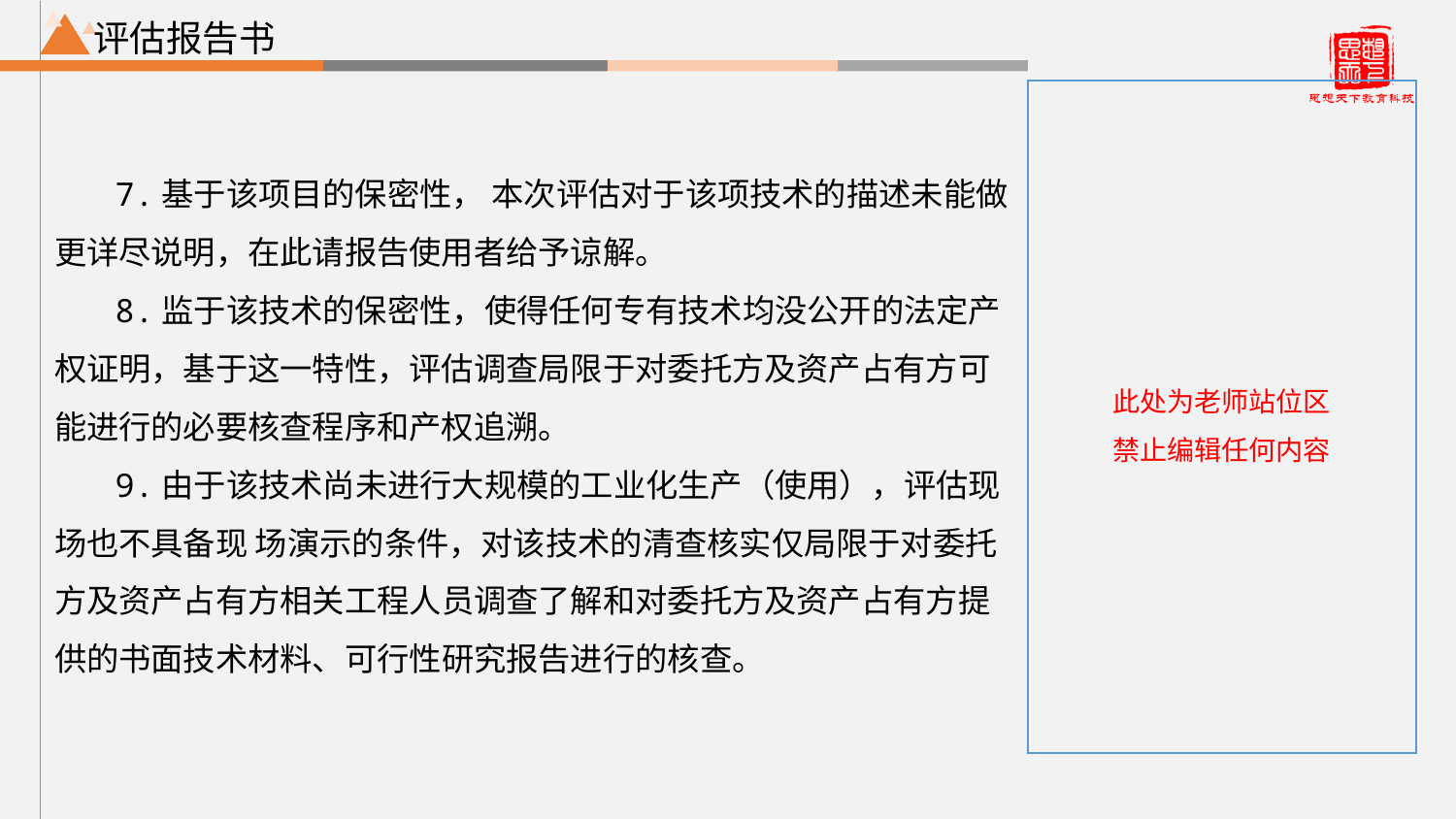

评估报告书
7.基于该项目的保密性， 本次评估对于该项技术的描述未能做更详尽说明，在此请报告使用者给予谅解。
8.监于该技术的保密性，使得任何专有技术均没公开的法定产权证明，基于这一特性，评估调查局限于对委托方及资产占有方可能进行的必要核查程序和产权追溯。
9.由于该技术尚未进行大规模的工业化生产（使用），评估现场也不具备现 场演示的条件，对该技术的清查核实仅局限于对委托方及资产占有方相关工程人员调查了解和对委托方及资产占有方提供的书面技术材料、可行性研究报告进行的核查。

152